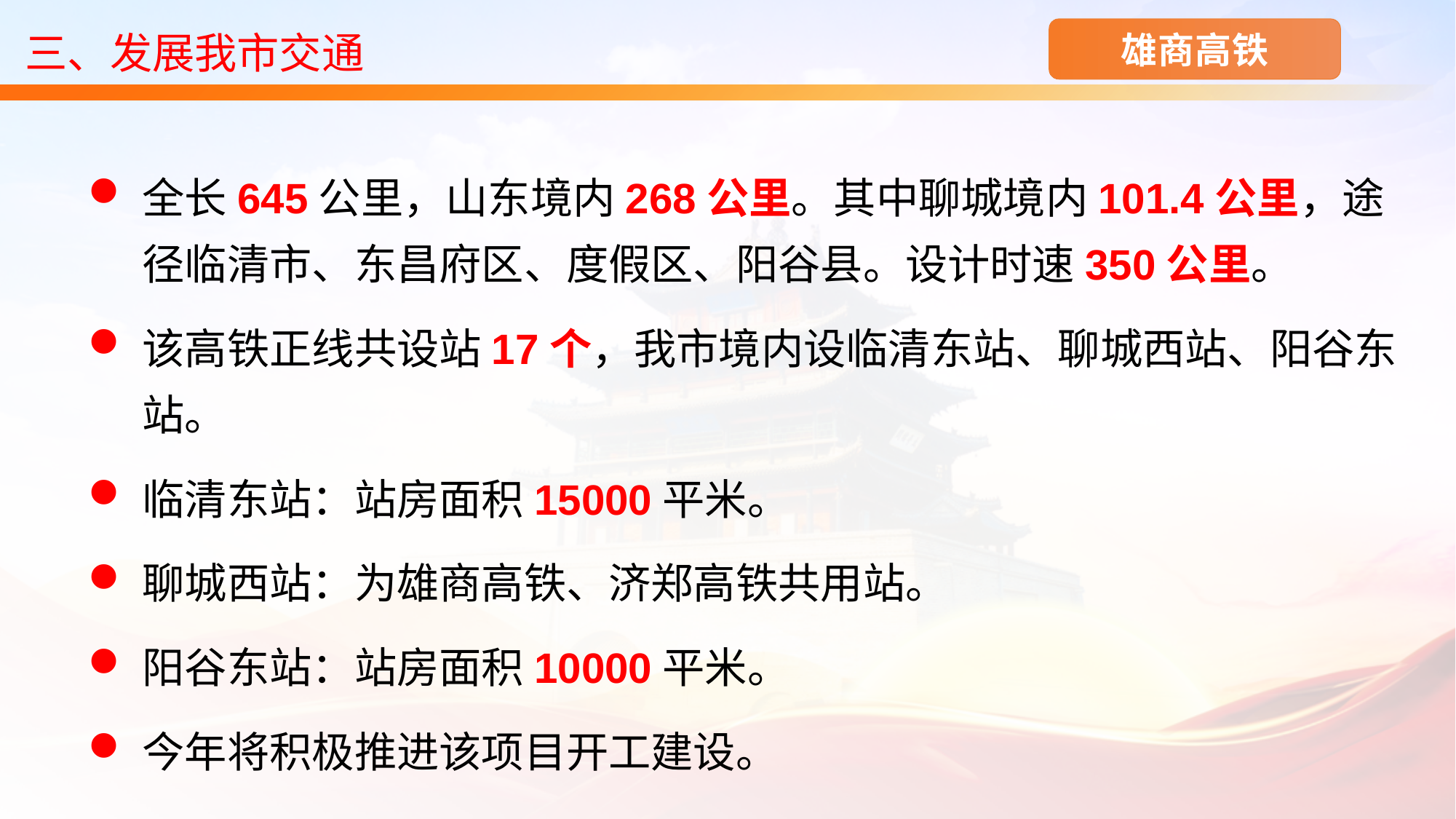

三、发展我市交通
雄商高铁

全长645公里，山东境内268公里。其中聊城境内101.4公里，途径临清市、东昌府区、度假区、阳谷县。设计时速350公里。
该高铁正线共设站17个，我市境内设临清东站、聊城西站、阳谷东站。
临清东站：站房面积15000平米。
聊城西站：为雄商高铁、济郑高铁共用站。
阳谷东站：站房面积10000平米。
今年将积极推进该项目开工建设。